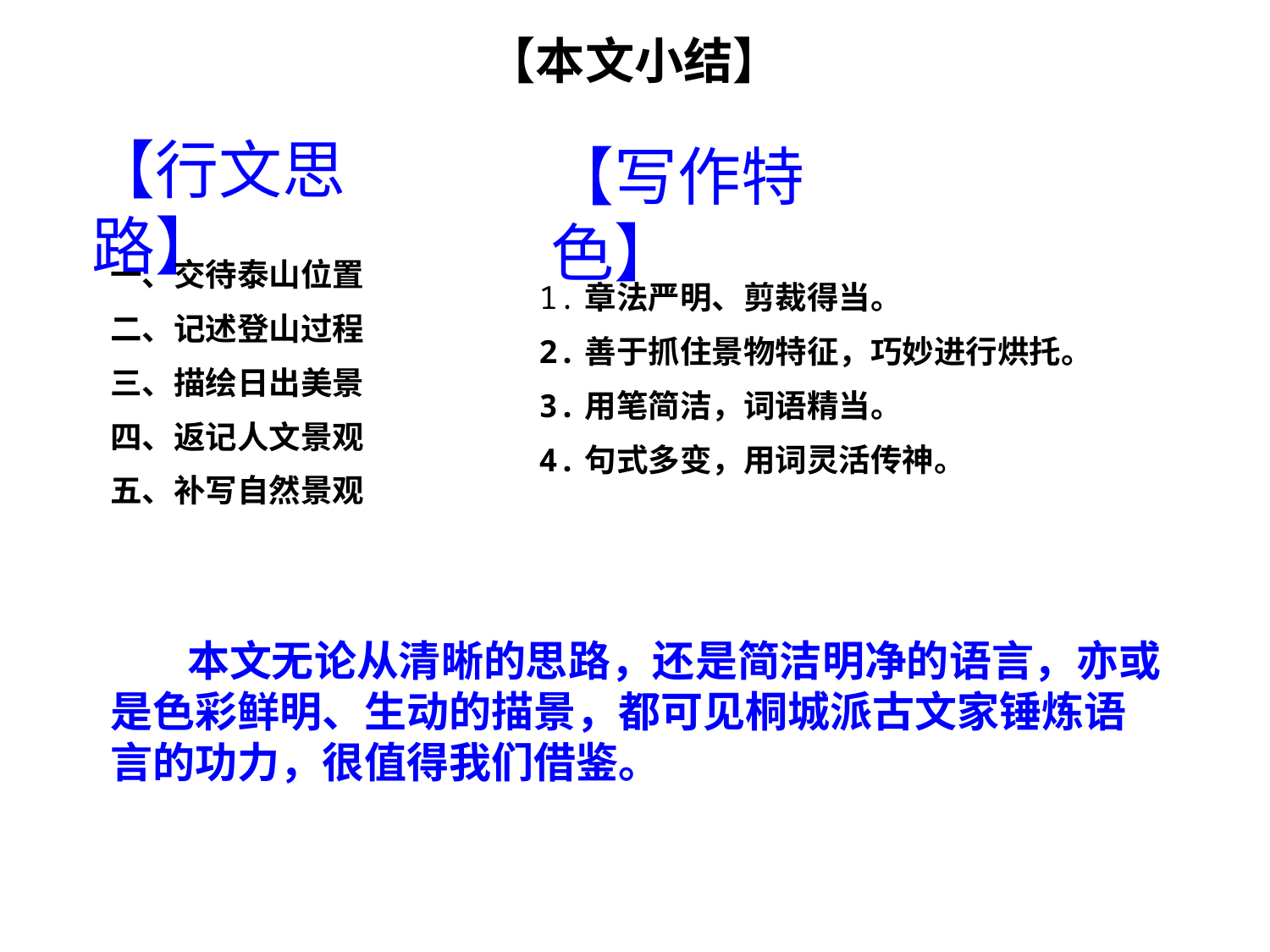

【本文小结】

【行文思路】
【写作特色】
一、交待泰山位置
二、记述登山过程
三、描绘日出美景
四、返记人文景观
五、补写自然景观
1.章法严明、剪裁得当。
2.善于抓住景物特征，巧妙进行烘托。
3.用笔简洁，词语精当。
4.句式多变，用词灵活传神。
       本文无论从清晰的思路，还是简洁明净的语言，亦或是色彩鲜明、生动的描景，都可见桐城派古文家锤炼语言的功力，很值得我们借鉴。